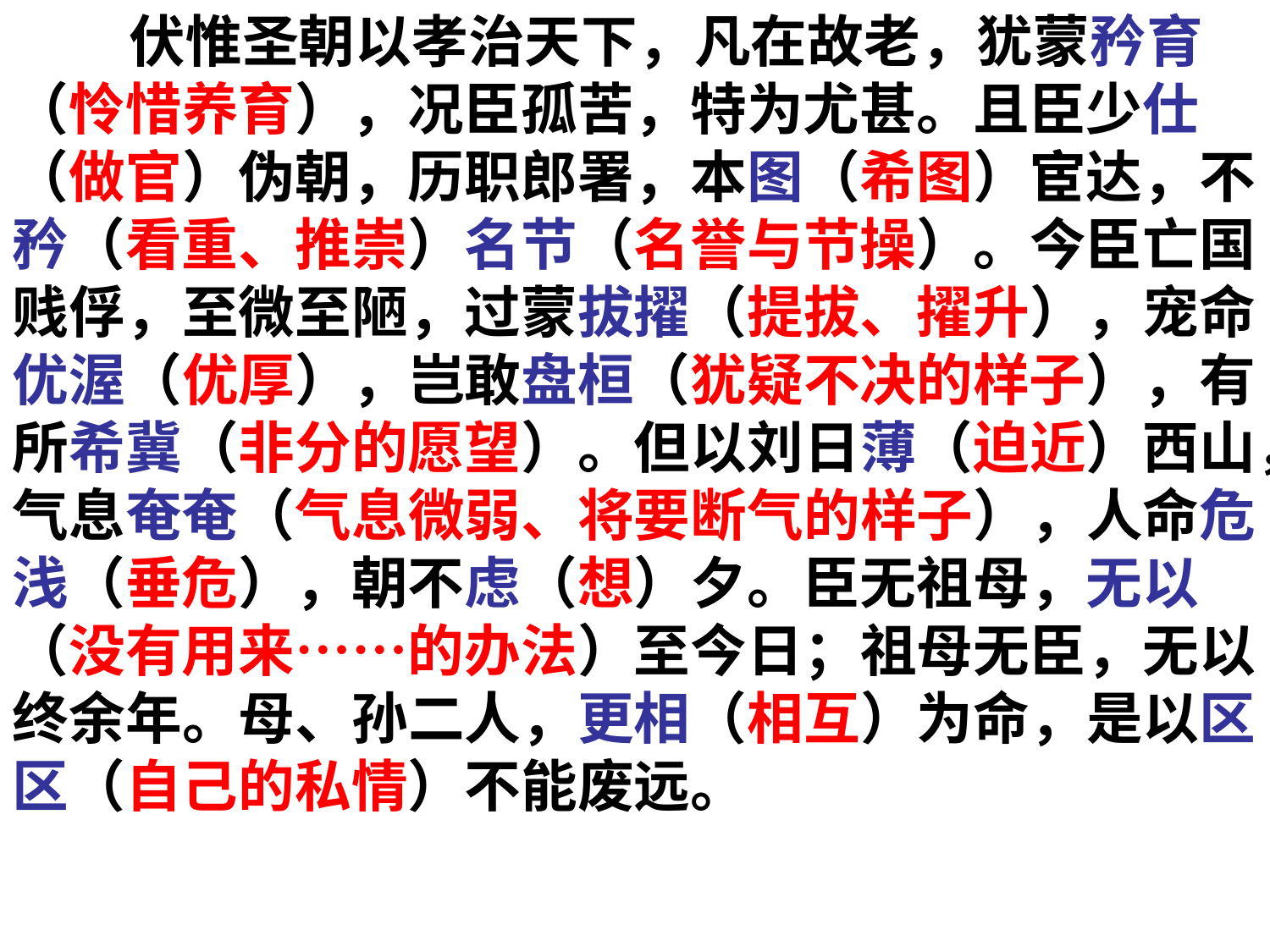

伏惟圣朝以孝治天下，凡在故老，犹蒙矜育（怜惜养育），况臣孤苦，特为尤甚。且臣少仕（做官）伪朝，历职郎署，本图（希图）宦达，不矜（看重、推崇）名节（名誉与节操）。今臣亡国贱俘，至微至陋，过蒙拔擢（提拔、擢升），宠命优渥（优厚），岂敢盘桓（犹疑不决的样子），有所希冀（非分的愿望）。但以刘日薄（迫近）西山，气息奄奄（气息微弱、将要断气的样子），人命危浅（垂危），朝不虑（想）夕。臣无祖母，无以（没有用来……的办法）至今日；祖母无臣，无以终余年。母、孙二人，更相（相互）为命，是以区区（自己的私情）不能废远。